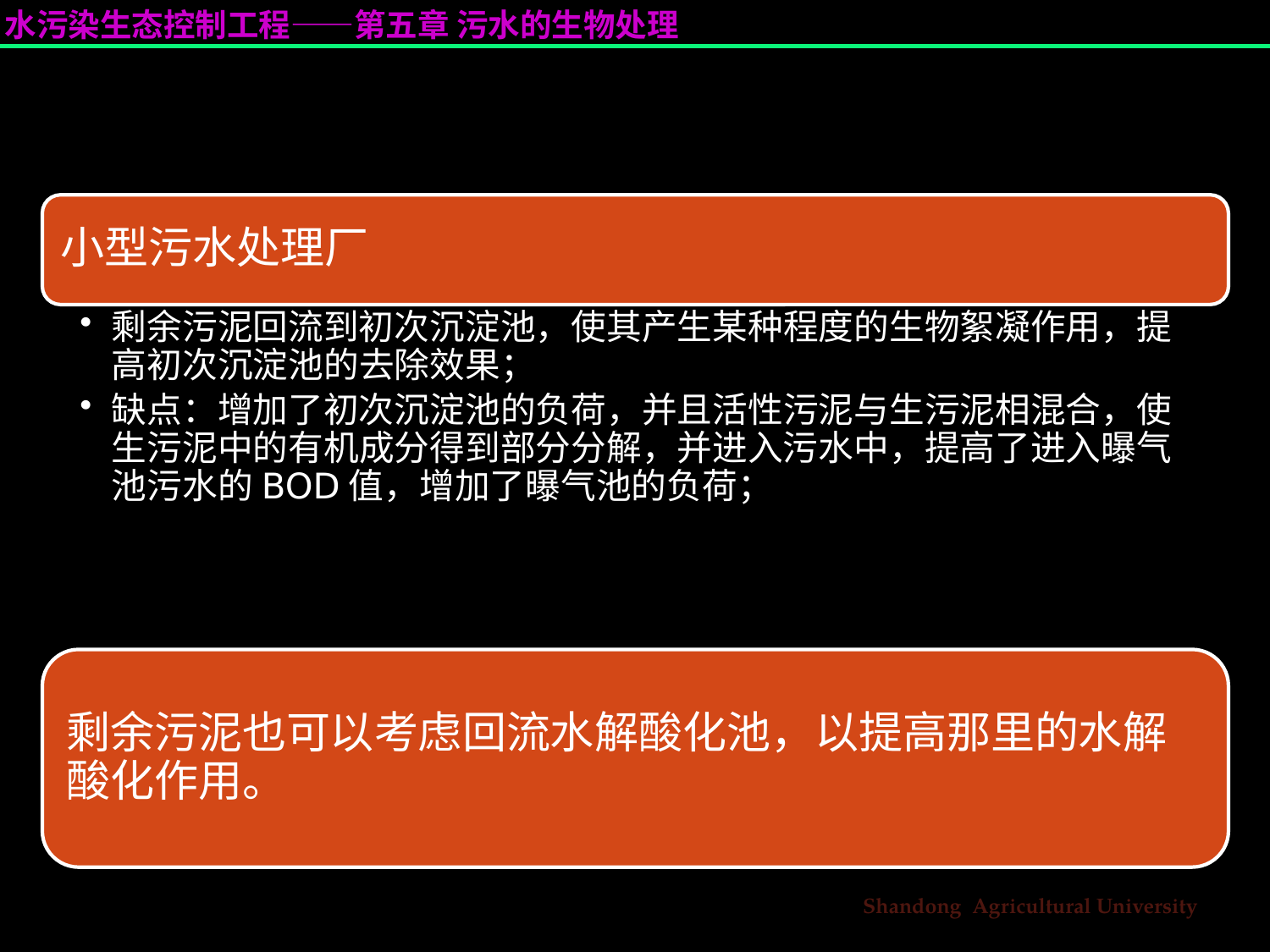

小型污水处理厂
剩余污泥回流到初次沉淀池，使其产生某种程度的生物絮凝作用，提高初次沉淀池的去除效果；
缺点：增加了初次沉淀池的负荷，并且活性污泥与生污泥相混合，使生污泥中的有机成分得到部分分解，并进入污水中，提高了进入曝气池污水的BOD值，增加了曝气池的负荷；
剩余污泥也可以考虑回流水解酸化池，以提高那里的水解酸化作用。